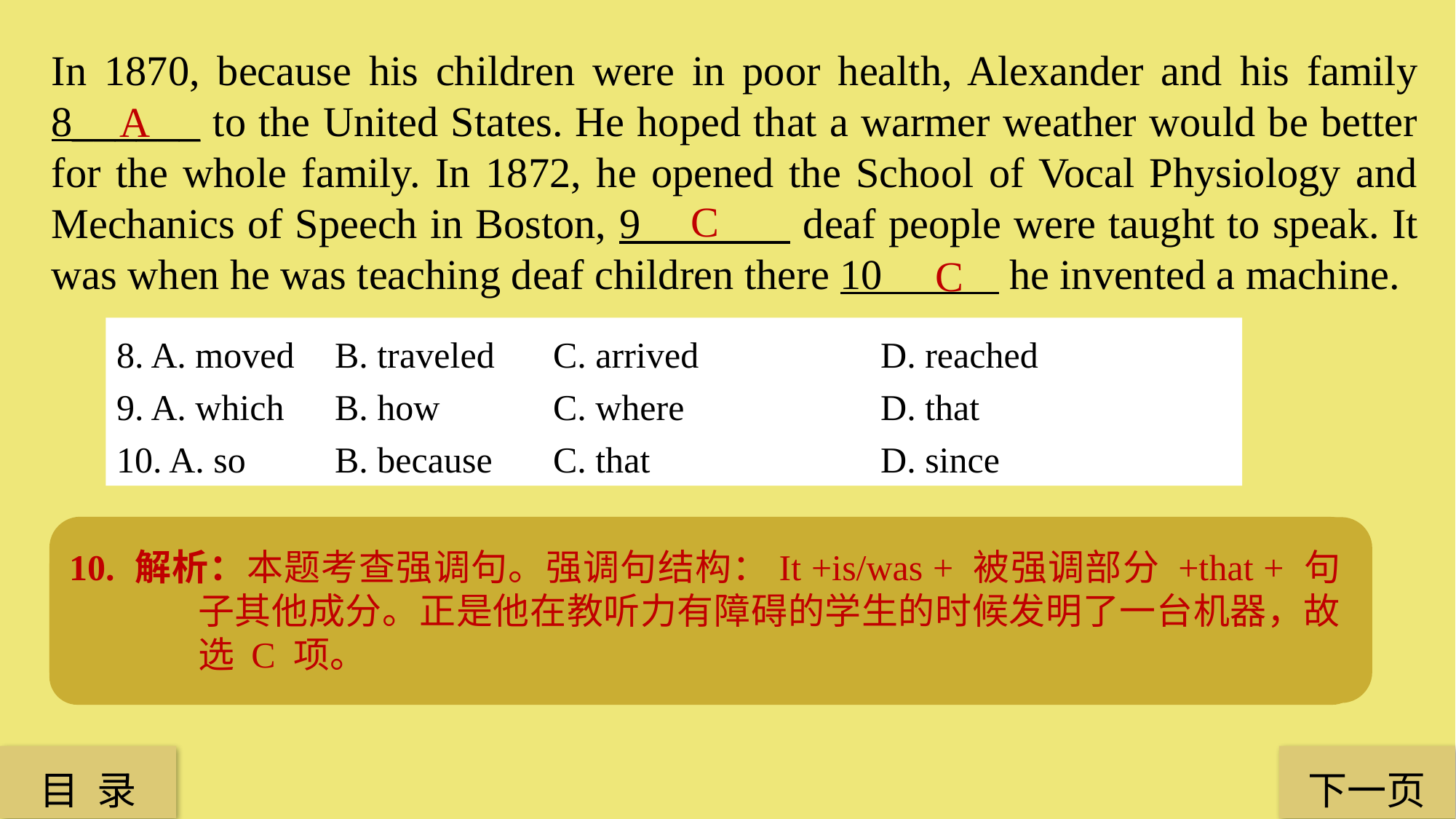

In 1870, because his children were in poor health, Alexander and his family 8______ to the United States. He hoped that a warmer weather would be better for the whole family. In 1872, he opened the School of Vocal Physiology and Mechanics of Speech in Boston, 9             deaf people were taught to speak. It was when he was teaching deaf children there 10            he invented a machine.
A
C
C
8. A. moved 	B. traveled 	C. arrived 		D. reached
9. A. which 	B. how 	C. where 		D. that
10. A. so 	B. because 	C. that 			D. since
10. 解析：本题考查强调句。强调句结构：It +is/was + 被强调部分 +that + 句子其他成分。正是他在教听力有障碍的学生的时候发明了一台机器，故选 C 项。
9. 解析：本题考查非限制性定语从句。“ 9 deaf people were taught to speak.”是定语从句，修饰前面的地点 Boston，所以用关系副词 where，句意为“在波士顿这个地方教听力有障碍的人如何交流”，故选 C 项。
8. 解析：本题考查动词。move to 意为“搬到”，arrive 意为“到达”，后面跟介词 in/at，故选 A 项。